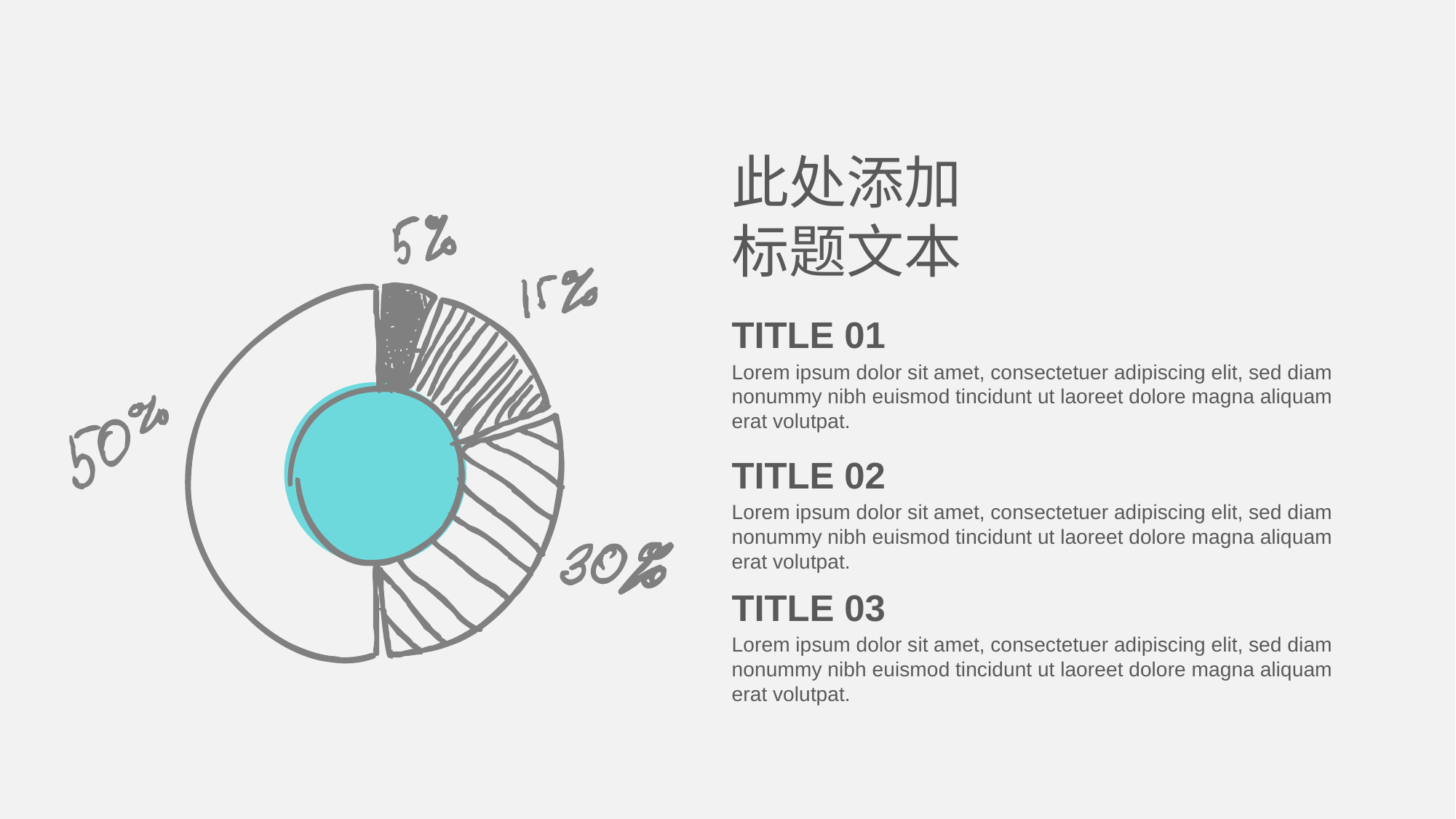

此处添加
标题文本

TITLE 01
Lorem ipsum dolor sit amet, consectetuer adipiscing elit, sed diam nonummy nibh euismod tincidunt ut laoreet dolore magna aliquam erat volutpat.

TITLE 02
Lorem ipsum dolor sit amet, consectetuer adipiscing elit, sed diam nonummy nibh euismod tincidunt ut laoreet dolore magna aliquam erat volutpat.
TITLE 03
Lorem ipsum dolor sit amet, consectetuer adipiscing elit, sed diam nonummy nibh euismod tincidunt ut laoreet dolore magna aliquam erat volutpat.